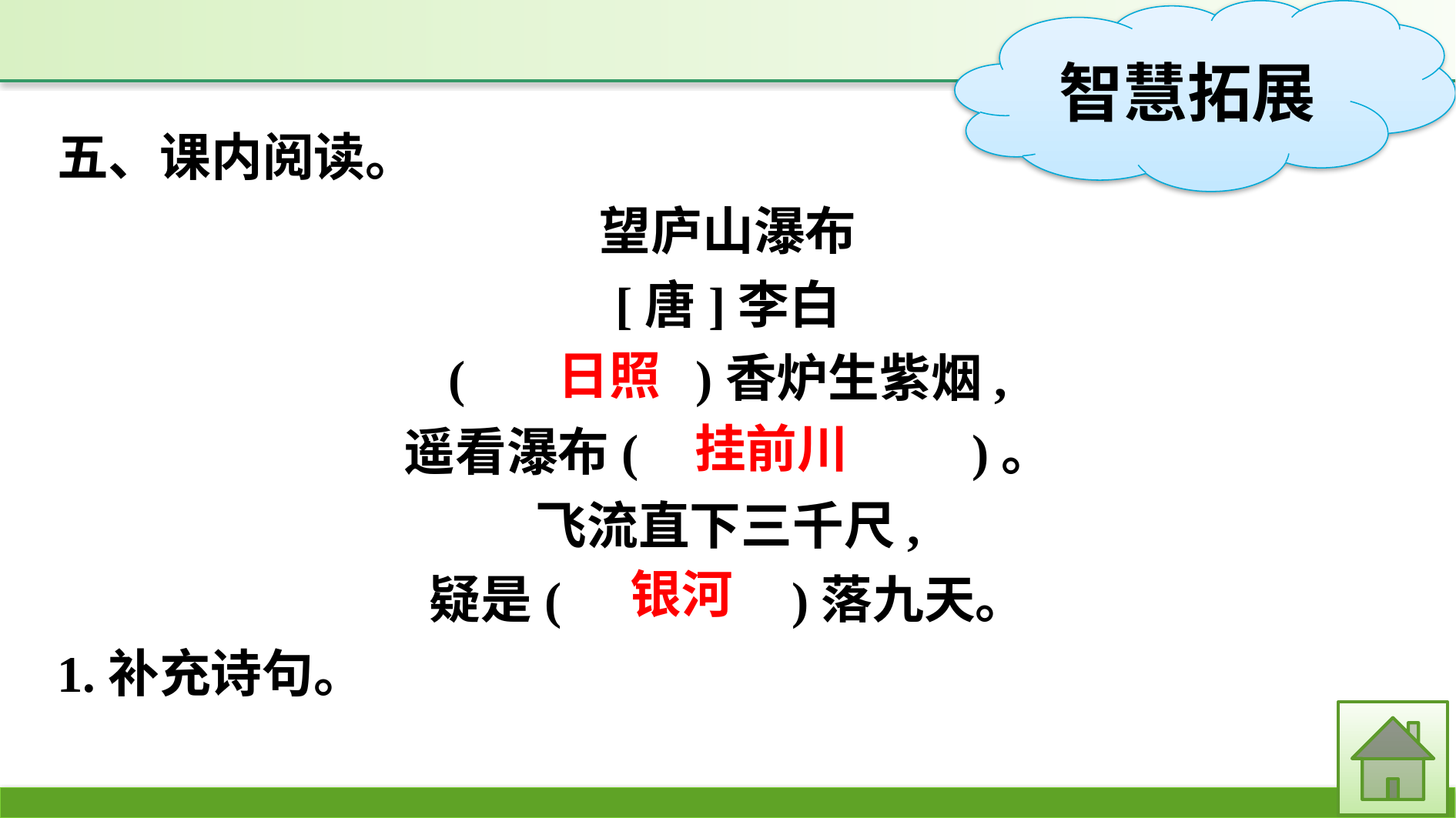

五、课内阅读。
望庐山瀑布
[唐]李白
(　　　　)香炉生紫烟,
遥看瀑布(　　　　　　)。
飞流直下三千尺,
疑是(　　　　)落九天。
1.补充诗句。
日照
挂前川
银河